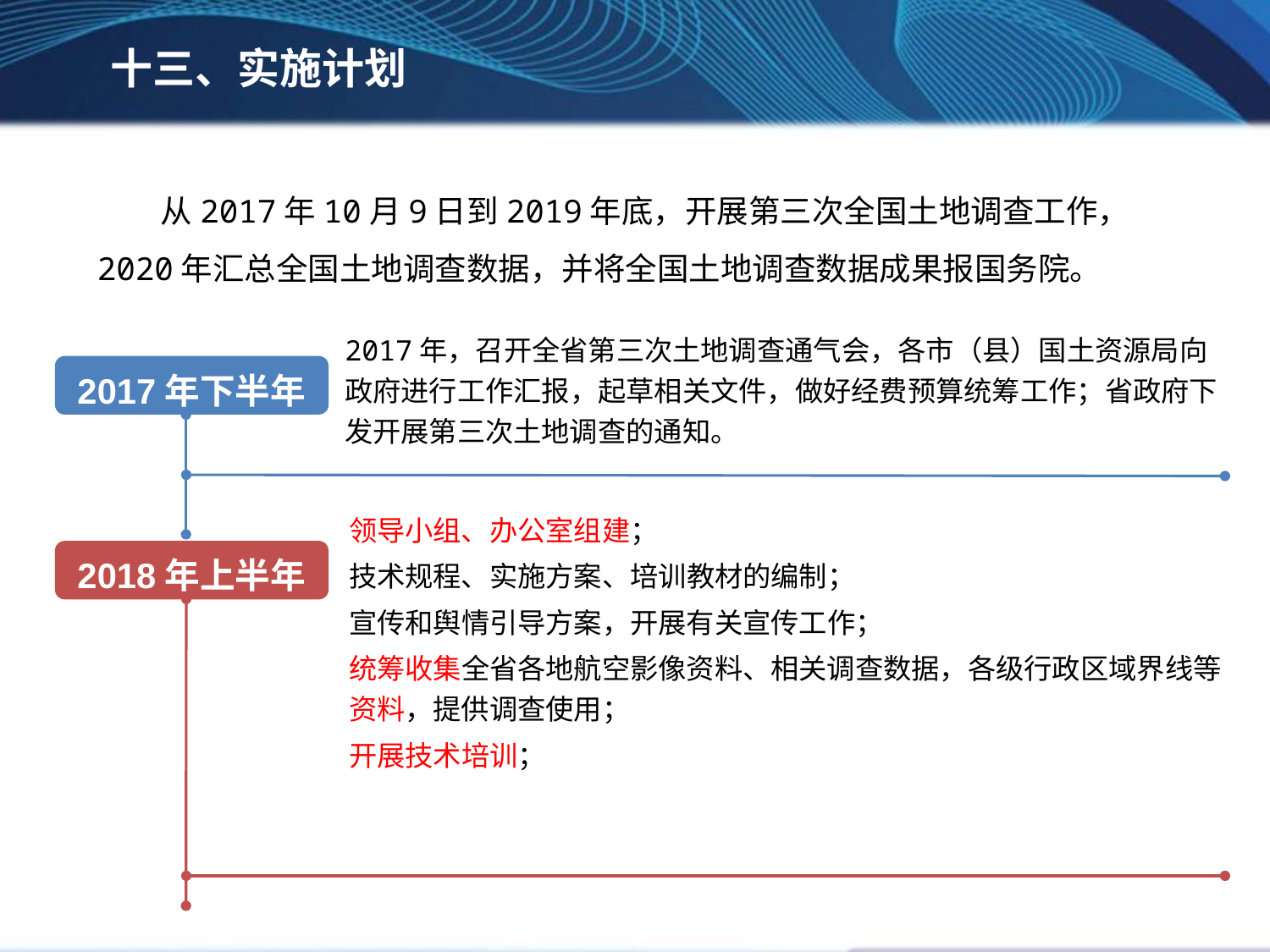

十三、实施计划
从2017年10月9日到2019年底，开展第三次全国土地调查工作，2020年汇总全国土地调查数据，并将全国土地调查数据成果报国务院。
2017年，召开全省第三次土地调查通气会，各市（县）国土资源局向政府进行工作汇报，起草相关文件，做好经费预算统筹工作；省政府下发开展第三次土地调查的通知。
2017年下半年
领导小组、办公室组建；
技术规程、实施方案、培训教材的编制；
宣传和舆情引导方案，开展有关宣传工作；
统筹收集全省各地航空影像资料、相关调查数据，各级行政区域界线等资料，提供调查使用；
开展技术培训；

2018年上半年